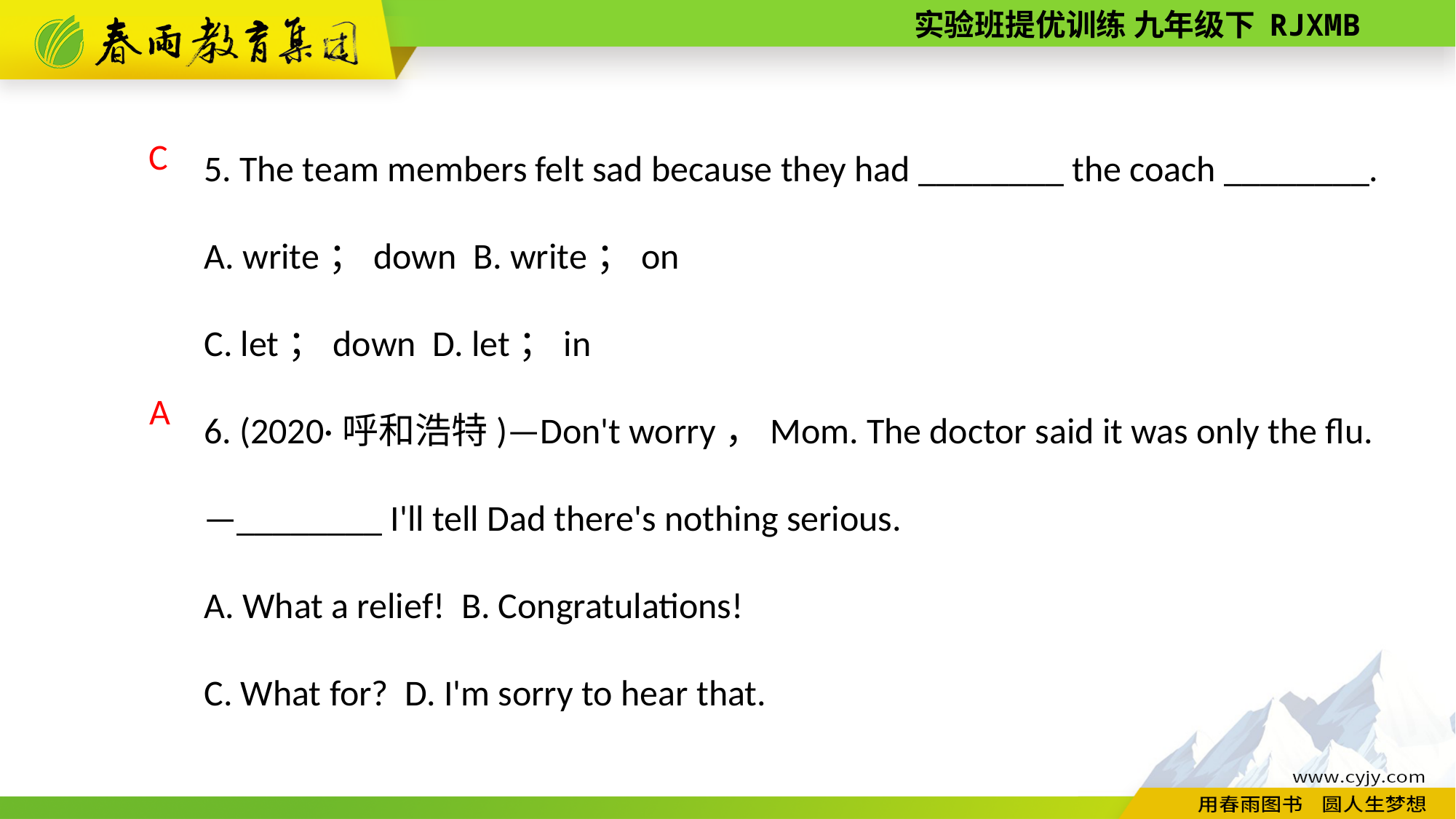

5. The team members felt sad because they had ________ the coach ________.
A. write；down  B. write；on
C. let；down  D. let；in
6. (2020·呼和浩特)—Don't worry，Mom. The doctor said it was only the flu.
—________ I'll tell Dad there's nothing serious.
A. What a relief!  B. Congratulations!
C. What for?  D. I'm sorry to hear that.
C
A